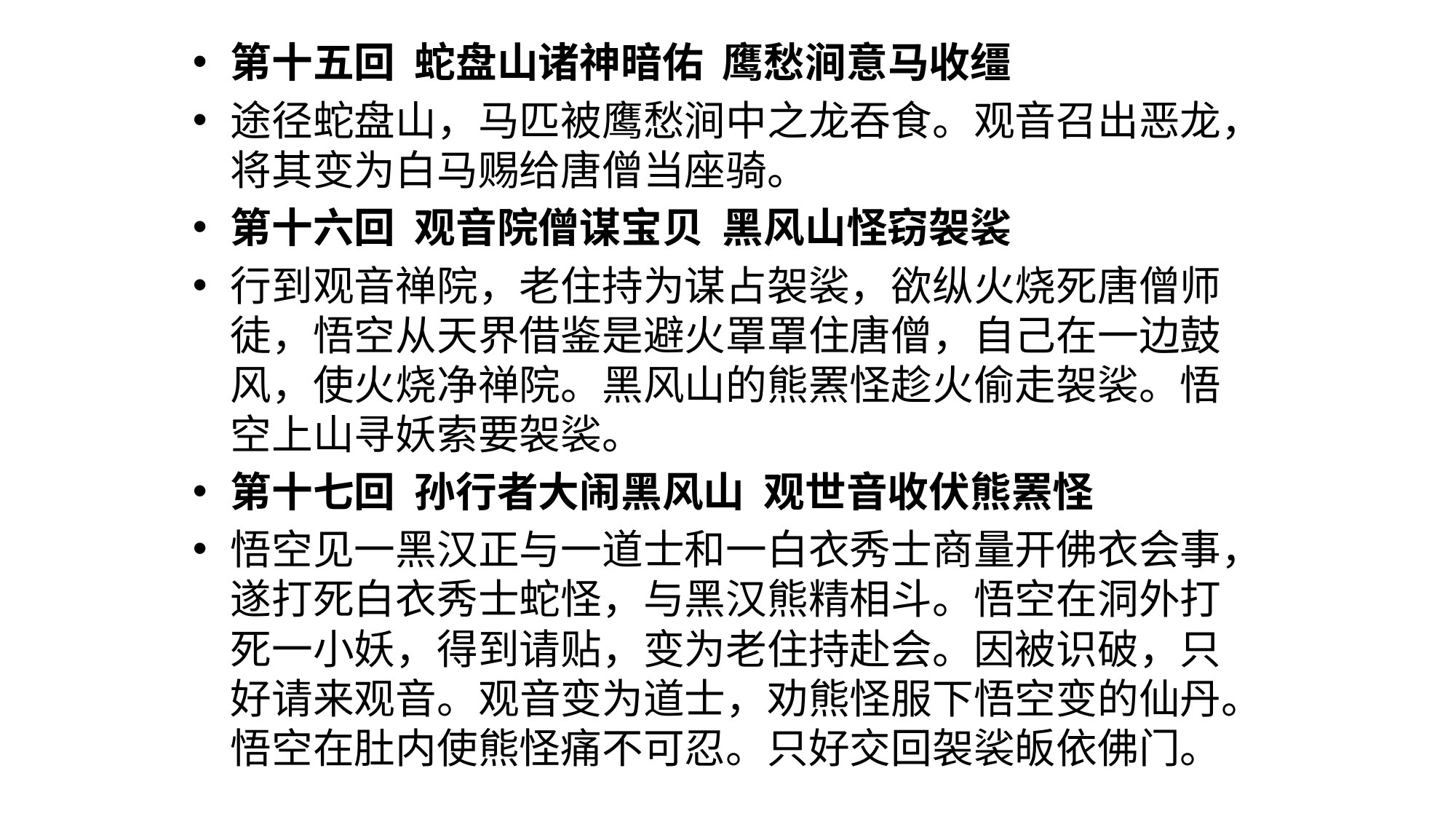

第十五回  蛇盘山诸神暗佑  鹰愁涧意马收缰
途径蛇盘山，马匹被鹰愁涧中之龙吞食。观音召出恶龙，将其变为白马赐给唐僧当座骑。
第十六回  观音院僧谋宝贝  黑风山怪窃袈裟
行到观音禅院，老住持为谋占袈裟，欲纵火烧死唐僧师徒，悟空从天界借鉴是避火罩罩住唐僧，自己在一边鼓风，使火烧净禅院。黑风山的熊罴怪趁火偷走袈裟。悟空上山寻妖索要袈裟。
第十七回  孙行者大闹黑风山  观世音收伏熊罴怪
悟空见一黑汉正与一道士和一白衣秀士商量开佛衣会事，遂打死白衣秀士蛇怪，与黑汉熊精相斗。悟空在洞外打死一小妖，得到请贴，变为老住持赴会。因被识破，只好请来观音。观音变为道士，劝熊怪服下悟空变的仙丹。悟空在肚内使熊怪痛不可忍。只好交回袈裟皈依佛门。

#